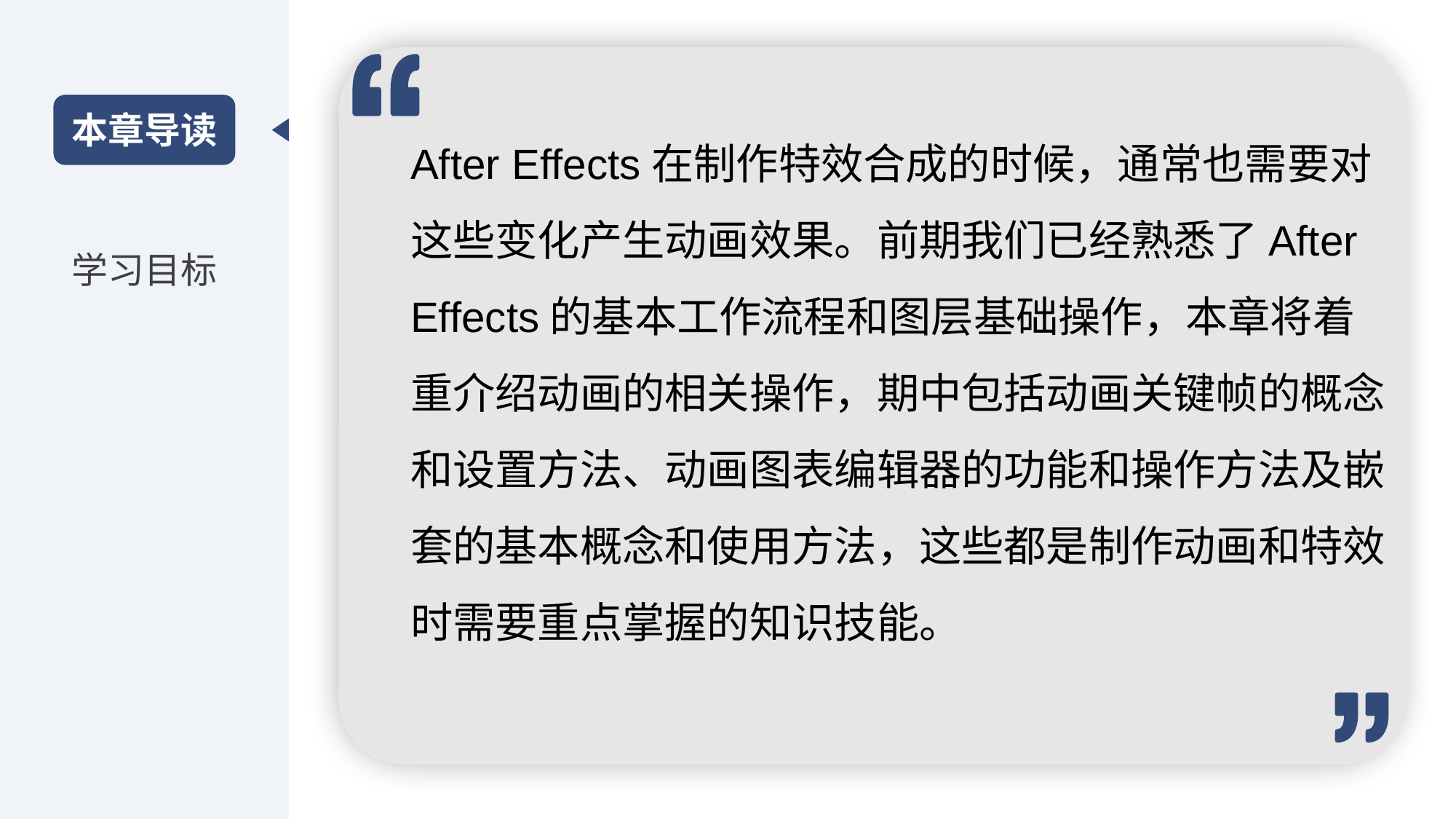

本章导读
After Effects在制作特效合成的时候，通常也需要对这些变化产生动画效果。前期我们已经熟悉了After Effects的基本工作流程和图层基础操作，本章将着重介绍动画的相关操作，期中包括动画关键帧的概念和设置方法、动画图表编辑器的功能和操作方法及嵌套的基本概念和使用方法，这些都是制作动画和特效时需要重点掌握的知识技能。

学习目标